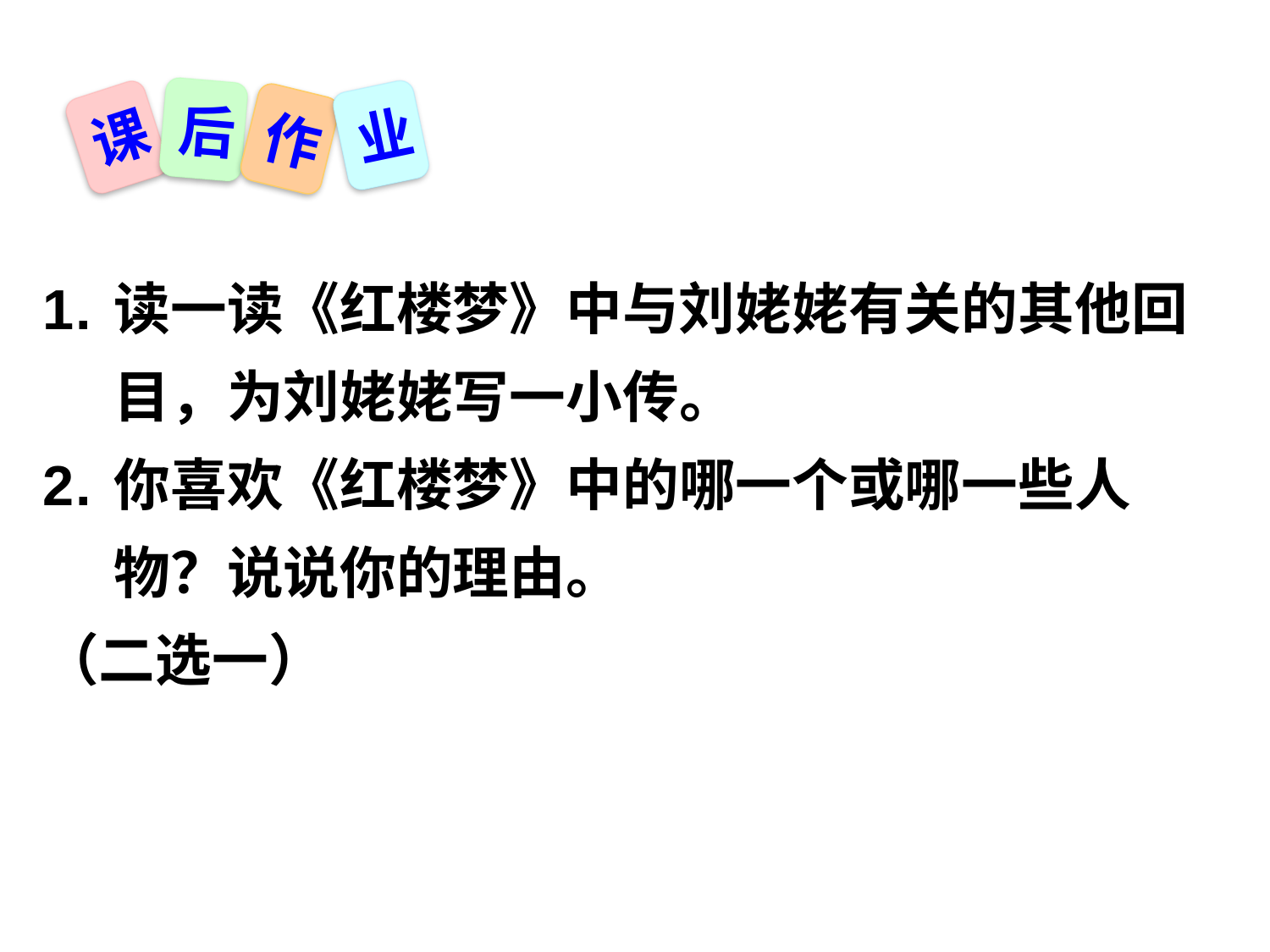

后
业
课
作

读一读《红楼梦》中与刘姥姥有关的其他回目，为刘姥姥写一小传。
你喜欢《红楼梦》中的哪一个或哪一些人物？说说你的理由。
（二选一）